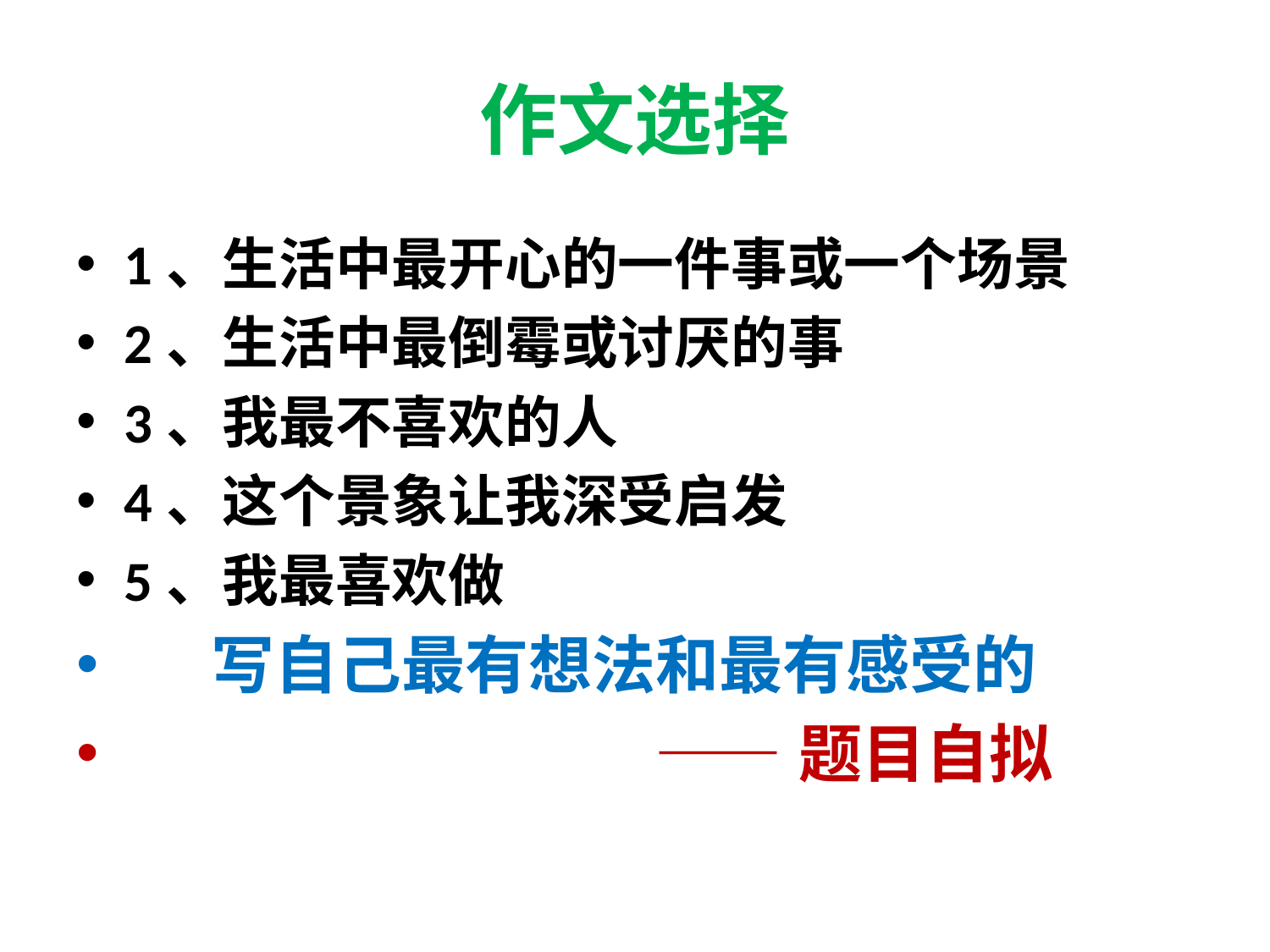

# 作文选择
1、生活中最开心的一件事或一个场景
2、生活中最倒霉或讨厌的事
3、我最不喜欢的人
4、这个景象让我深受启发
5、我最喜欢做
     写自己最有想法和最有感受的
                                     ——题目自拟